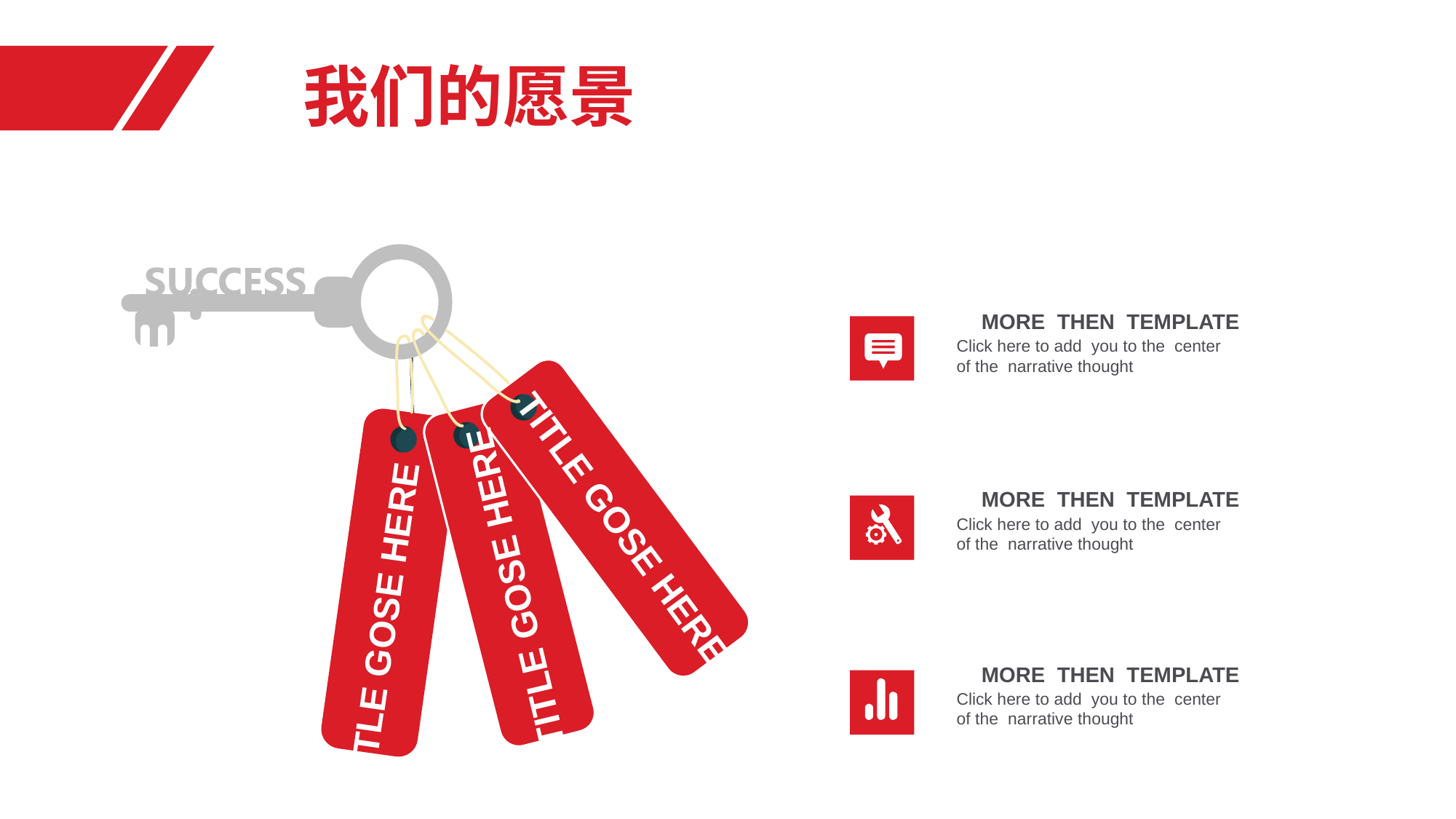

我们的愿景

   MORE  THEN  TEMPLATE
Click here to add  you to the  center
of the  narrative thought

   MORE  THEN  TEMPLATE
Click here to add  you to the  center
of the  narrative thought

TITLE GOSE HERE

TITLE GOSE HERE
TITLE GOSE HERE
   MORE  THEN  TEMPLATE
Click here to add  you to the  center
of the  narrative thought